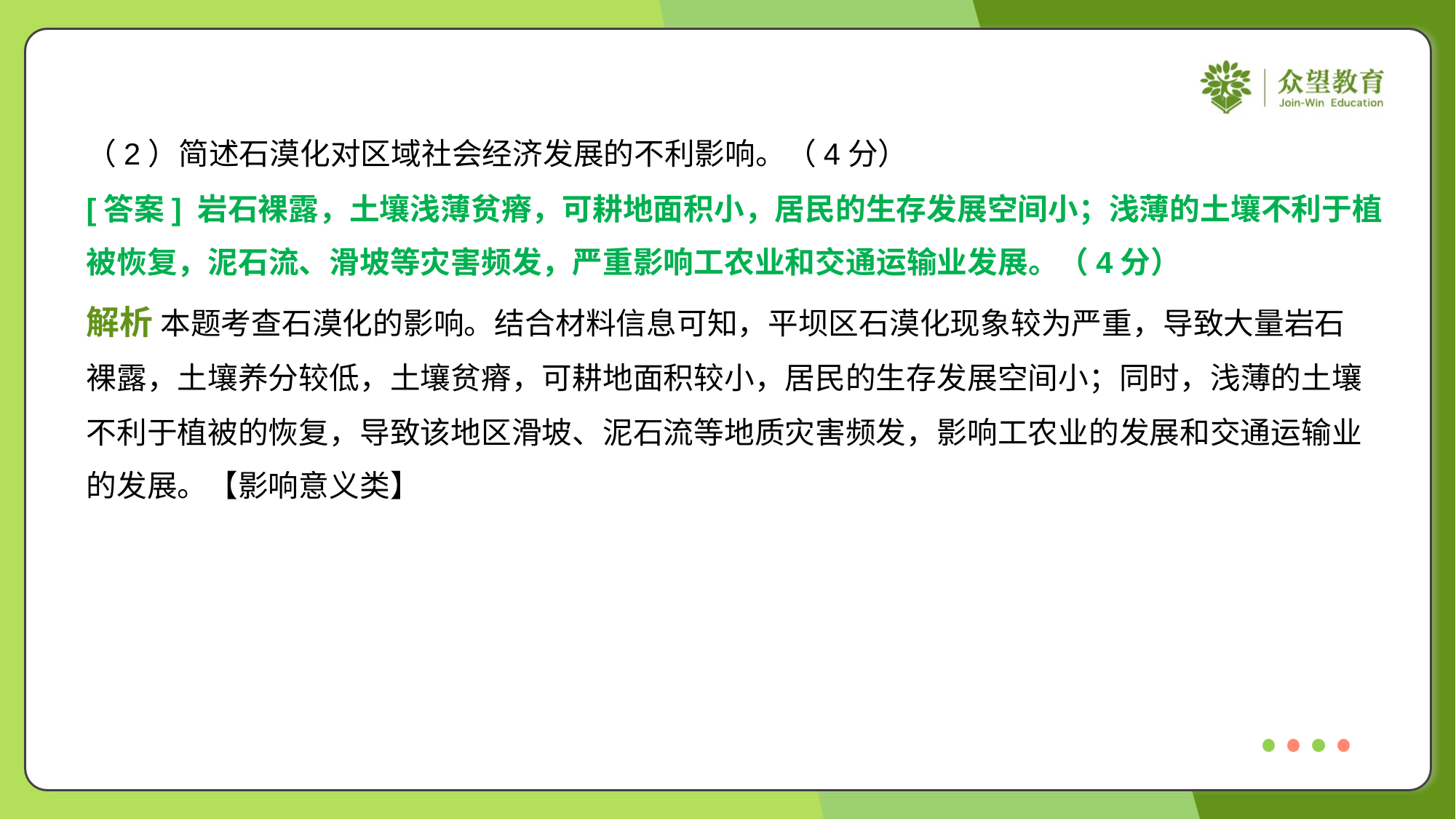

（2）简述石漠化对区域社会经济发展的不利影响。（4分）
[答案] 岩石裸露，土壤浅薄贫瘠，可耕地面积小，居民的生存发展空间小；浅薄的土壤不利于植
被恢复，泥石流、滑坡等灾害频发，严重影响工农业和交通运输业发展。（4分）
解析 本题考查石漠化的影响。结合材料信息可知，平坝区石漠化现象较为严重，导致大量岩石
裸露，土壤养分较低，土壤贫瘠，可耕地面积较小，居民的生存发展空间小；同时，浅薄的土壤
不利于植被的恢复，导致该地区滑坡、泥石流等地质灾害频发，影响工农业的发展和交通运输业
的发展。【影响意义类】